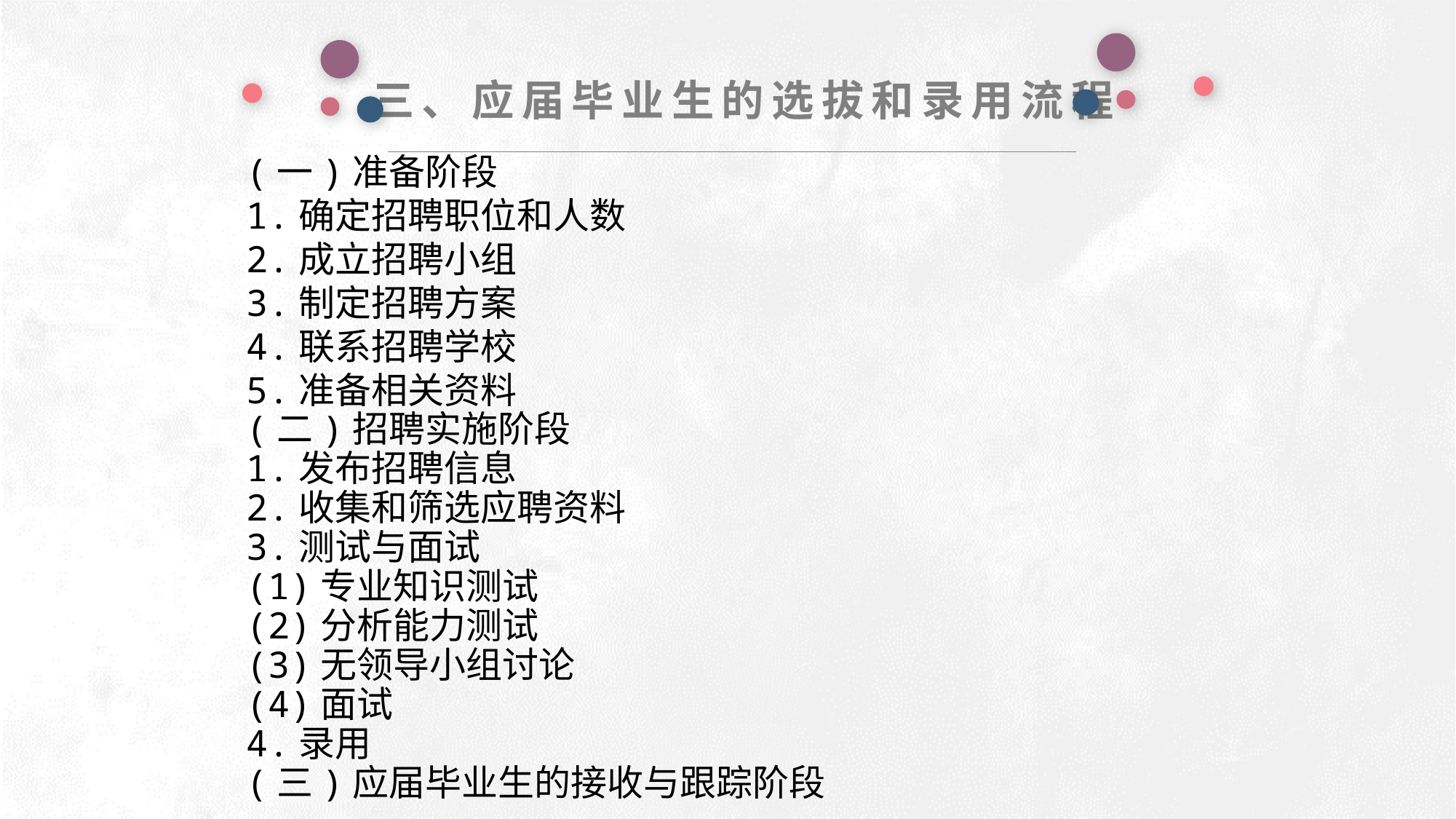

三、应届毕业生的选拔和录用流程

(一)准备阶段
1.确定招聘职位和人数
2.成立招聘小组
3.制定招聘方案
4.联系招聘学校
5.准备相关资料
(二)招聘实施阶段
1.发布招聘信息
2.收集和筛选应聘资料
3.测试与面试
(1)专业知识测试
(2)分析能力测试
(3)无领导小组讨论
(4)面试
4.录用
(三)应届毕业生的接收与跟踪阶段
e7d195523061f1c0deeec63e560781cfd59afb0ea006f2a87ABB68BF51EA6619813959095094C18C62A12F549504892A4AAA8C1554C6663626E05CA27F281A14E6983772AFC3FB97135759321DEA3D70CCCB10945EC5A0322096E752803368C2184698845E3CCD6DB7F651295A8E4F3FDC19EA64A2B4A4AC1434B55AAE41CF0BF61B375C23F3039959E085EE760725AA